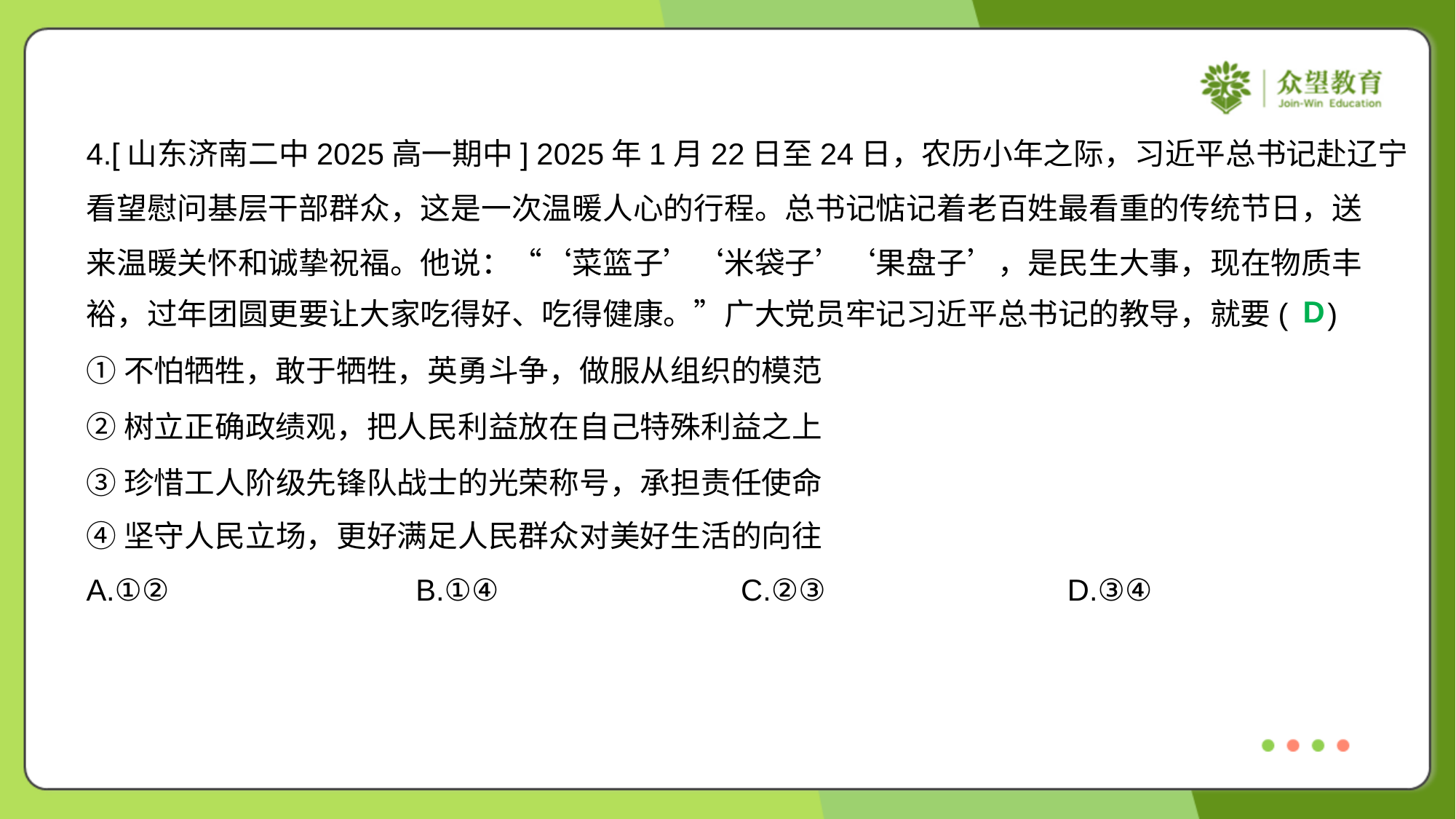

4.[山东济南二中2025高一期中] 2025年1月22日至24日，农历小年之际，习近平总书记赴辽宁
看望慰问基层干部群众，这是一次温暖人心的行程。总书记惦记着老百姓最看重的传统节日，送
来温暖关怀和诚挚祝福。他说：“‘菜篮子’‘米袋子’‘果盘子’，是民生大事，现在物质丰
裕，过年团圆更要让大家吃得好、吃得健康。”广大党员牢记习近平总书记的教导，就要(     )
D
①不怕牺牲，敢于牺牲，英勇斗争，做服从组织的模范
②树立正确政绩观，把人民利益放在自己特殊利益之上
③珍惜工人阶级先锋队战士的光荣称号，承担责任使命
④坚守人民立场，更好满足人民群众对美好生活的向往
A.①②	B.①④	C.②③	D.③④